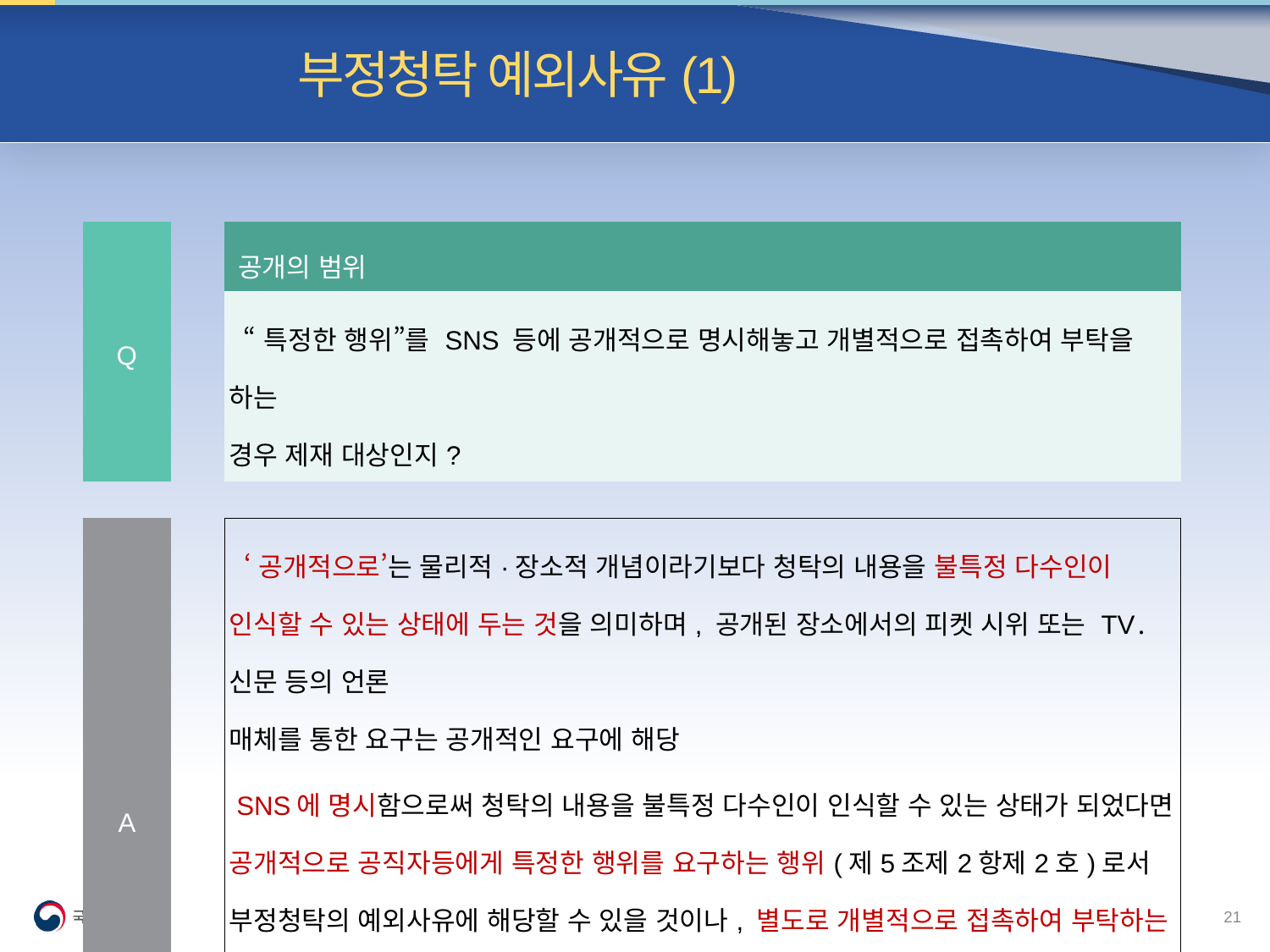

빈발 질의| 부정청탁 예외사유(1)

| Q |  | 공개의 범위 |
| --- | --- | --- |
|  |  | “특정한 행위”를 SNS 등에 공개적으로 명시해놓고 개별적으로 접촉하여 부탁을 하는 경우 제재 대상인지? |
|  |  |  |
| A |  | ‘공개적으로’는 물리적·장소적 개념이라기보다 청탁의 내용을 불특정 다수인이 인식할 수 있는 상태에 두는 것을 의미하며, 공개된 장소에서의 피켓 시위 또는 TV․신문 등의 언론 매체를 통한 요구는 공개적인 요구에 해당 SNS에 명시함으로써 청탁의 내용을 불특정 다수인이 인식할 수 있는 상태가 되었다면 공개적으로 공직자등에게 특정한 행위를 요구하는 행위(제5조제2항제2호)로서 부정청탁의 예외사유에 해당할 수 있을 것이나, 별도로 개별적으로 접촉하여 부탁하는 것은 SNS에 글을 올리는 행위와 별도의 행위로서 청탁금지법상 부정청탁에 해당할 경우 제재대상에 해당할 수 있음 |

21